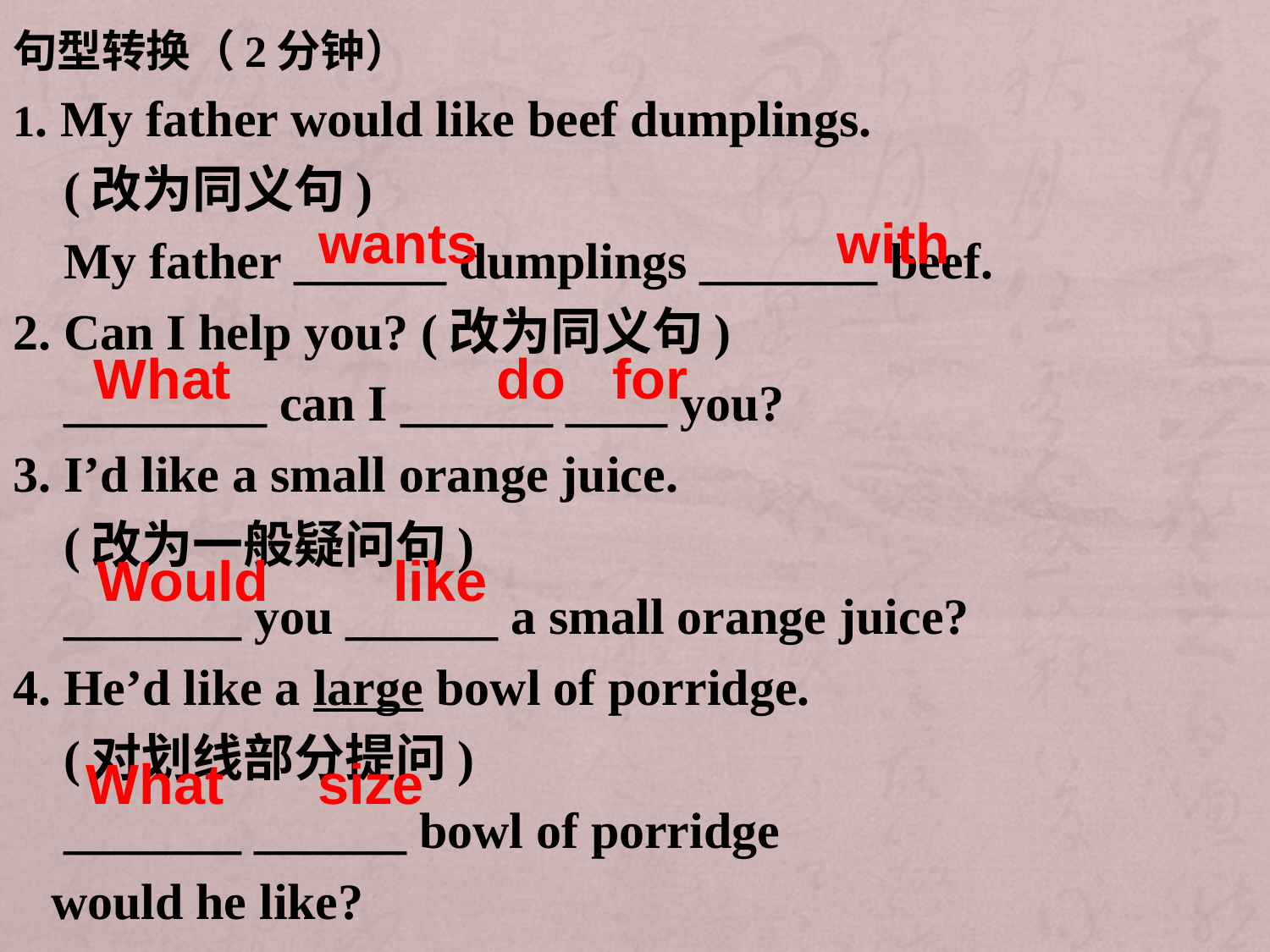

句型转换（2分钟）
1. My father would like beef dumplings.
    (改为同义句)
    My father ______ dumplings _______ beef.
2. Can I help you? (改为同义句)
    ________ can I ______ ____ you?
3. I’d like a small orange juice.
    (改为一般疑问句)
    _______ you ______ a small orange juice?
4. He’d like a large bowl of porridge.
    (对划线部分提问)
    _______ ______ bowl of porridge
   would he like?

wants                       with
What                 do   for
Would        like
What      size